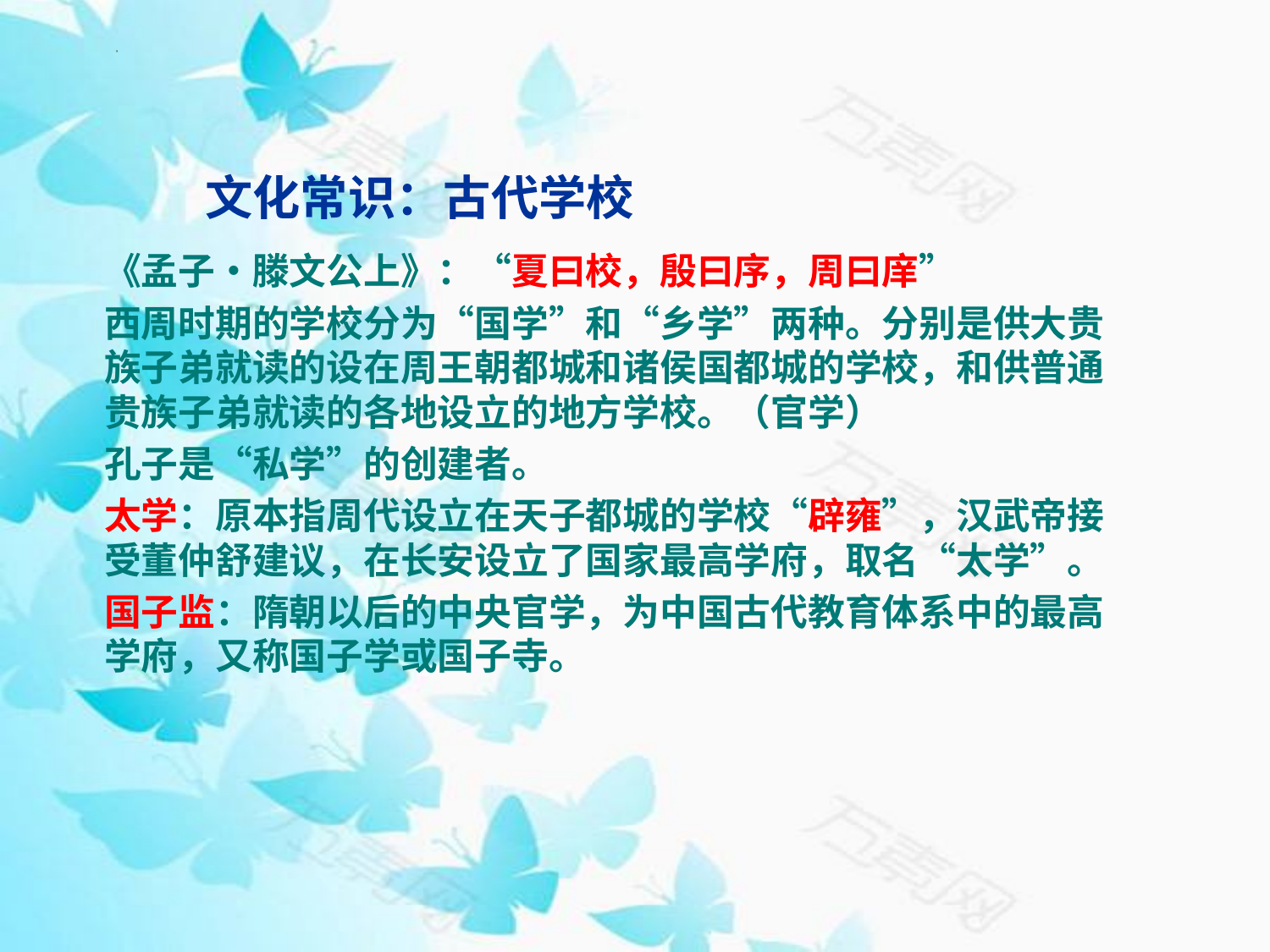

# 文化常识：古代学校
《孟子•滕文公上》：“夏曰校，殷曰序，周曰庠”
西周时期的学校分为“国学”和“乡学”两种。分别是供大贵族子弟就读的设在周王朝都城和诸侯国都城的学校，和供普通贵族子弟就读的各地设立的地方学校。（官学）
孔子是“私学”的创建者。
太学：原本指周代设立在天子都城的学校“辟雍”，汉武帝接受董仲舒建议，在长安设立了国家最高学府，取名“太学”。
国子监：隋朝以后的中央官学，为中国古代教育体系中的最高学府，又称国子学或国子寺。